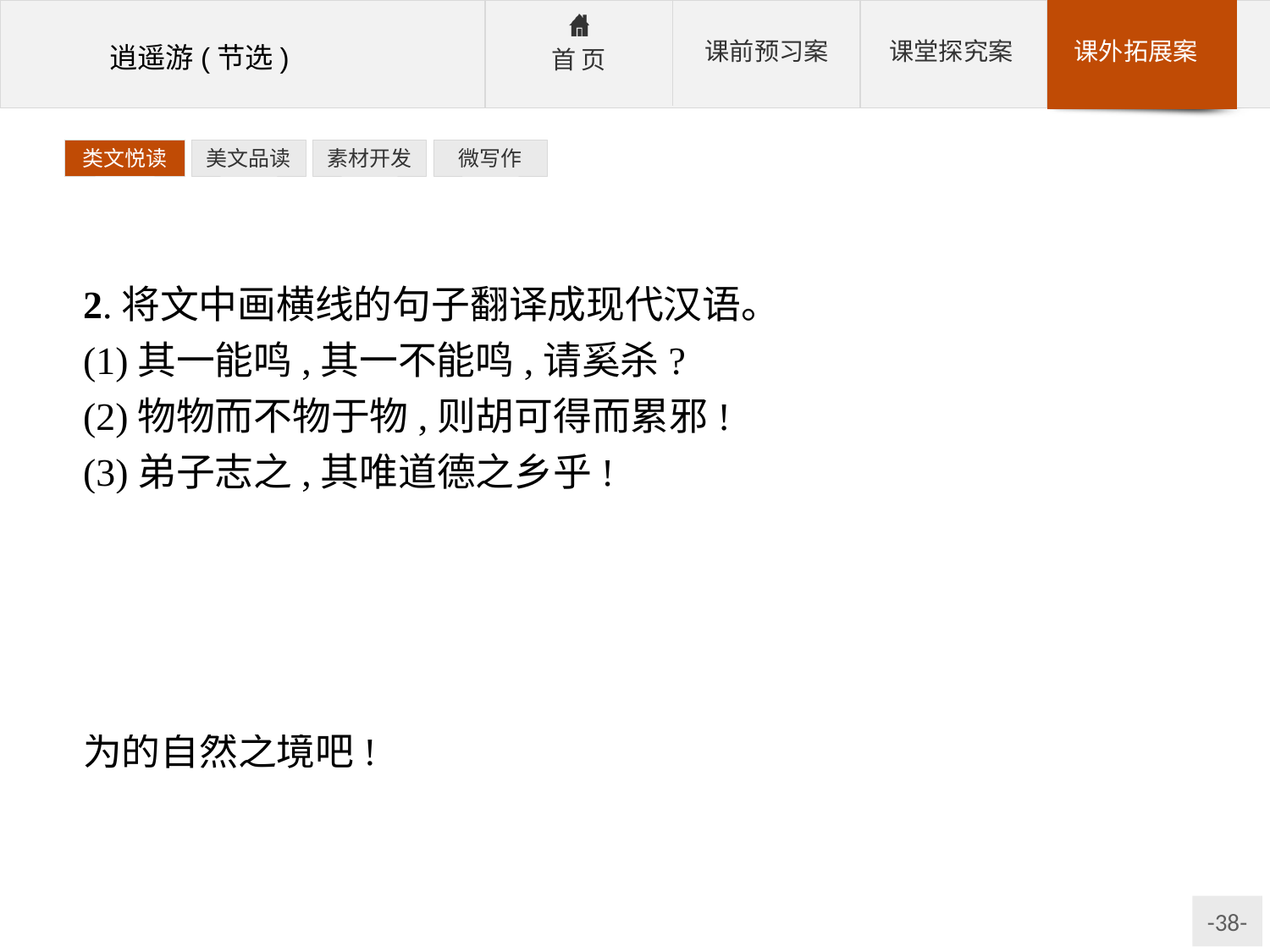

类文悦读
美文品读
素材开发
微写作
2.将文中画横线的句子翻译成现代汉语。
(1)其一能鸣,其一不能鸣,请奚杀?
(2)物物而不物于物,则胡可得而累邪!
(3)弟子志之,其唯道德之乡乎!
参考答案:(1)一只能叫,一只不能叫,请问杀哪一只呢?
(2)役使外物而不被外物所役使,那么,怎么会受到外物的拖累呢?
(3)弟子们记住了,(要想免于被拖累,)恐怕还只有归向于清静无为的自然之境吧!